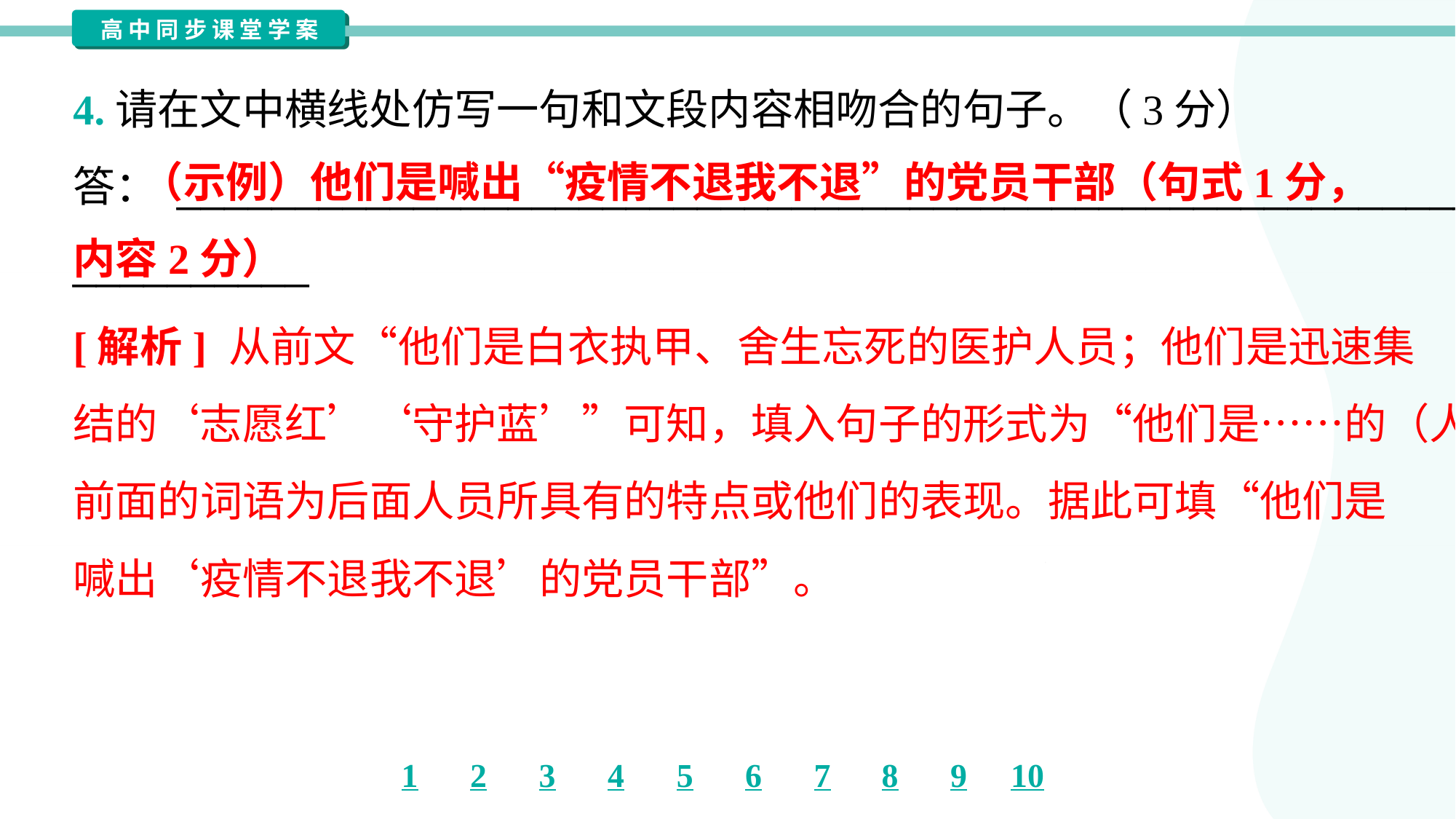

4.请在文中横线处仿写一句和文段内容相吻合的句子。（3分）
答： ________________________________________________________
__________
      （示例）他们是喊出“疫情不退我不退”的党员干部（句式1分，内容2分）
[解析] 从前文“他们是白衣执甲、舍生忘死的医护人员；他们是迅速集
结的‘志愿红’‘守护蓝’”可知，填入句子的形式为“他们是……的（人）”，
前面的词语为后面人员所具有的特点或他们的表现。据此可填“他们是
喊出‘疫情不退我不退’的党员干部”。